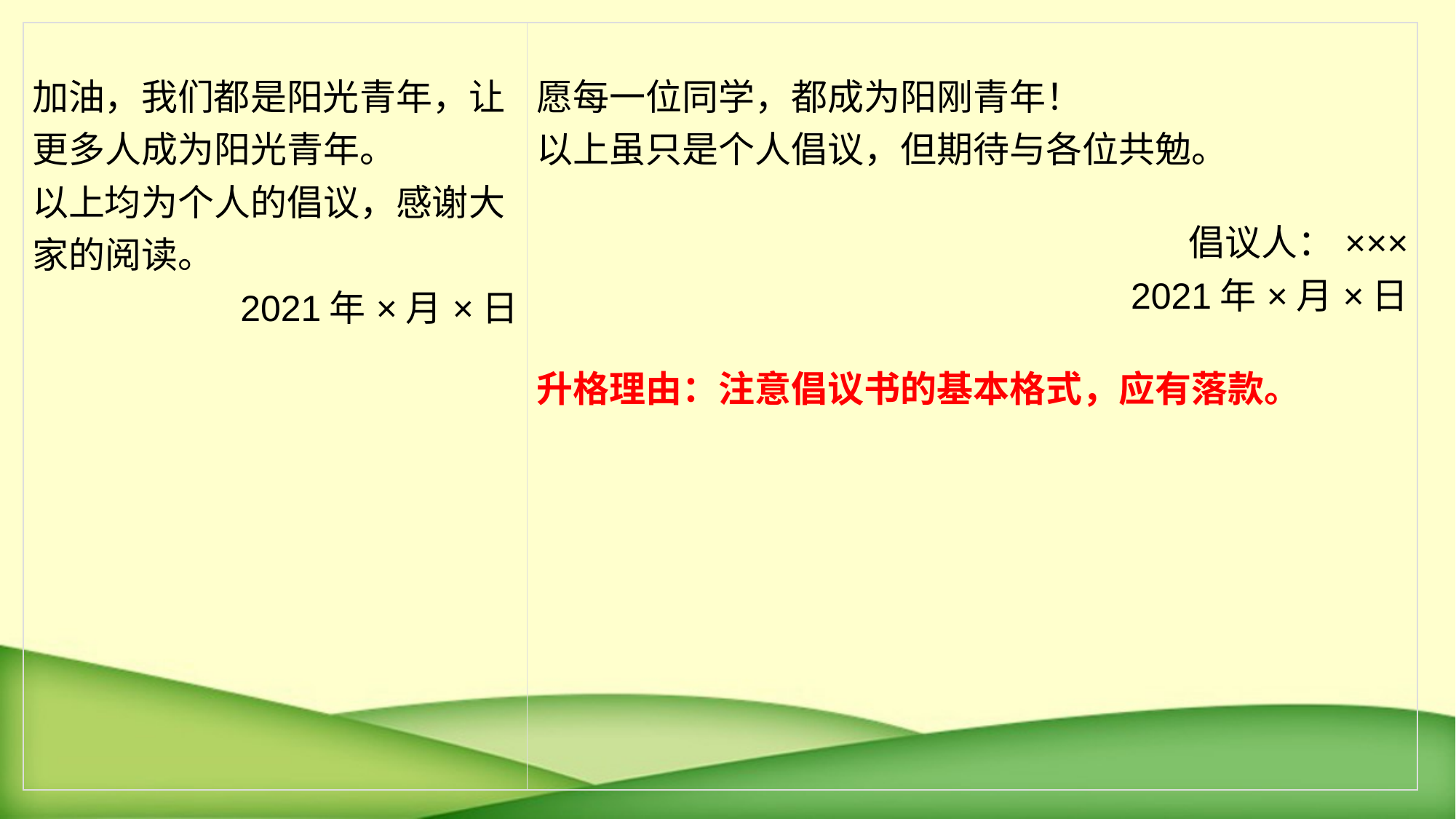

| 加油，我们都是阳光青年，让更多人成为阳光青年。 以上均为个人的倡议，感谢大家的阅读。  2021年×月×日 | 愿每一位同学，都成为阳刚青年！ 以上虽只是个人倡议，但期待与各位共勉。   倡议人：××× 2021年×月×日 升格理由：注意倡议书的基本格式，应有落款。 |
| --- | --- |